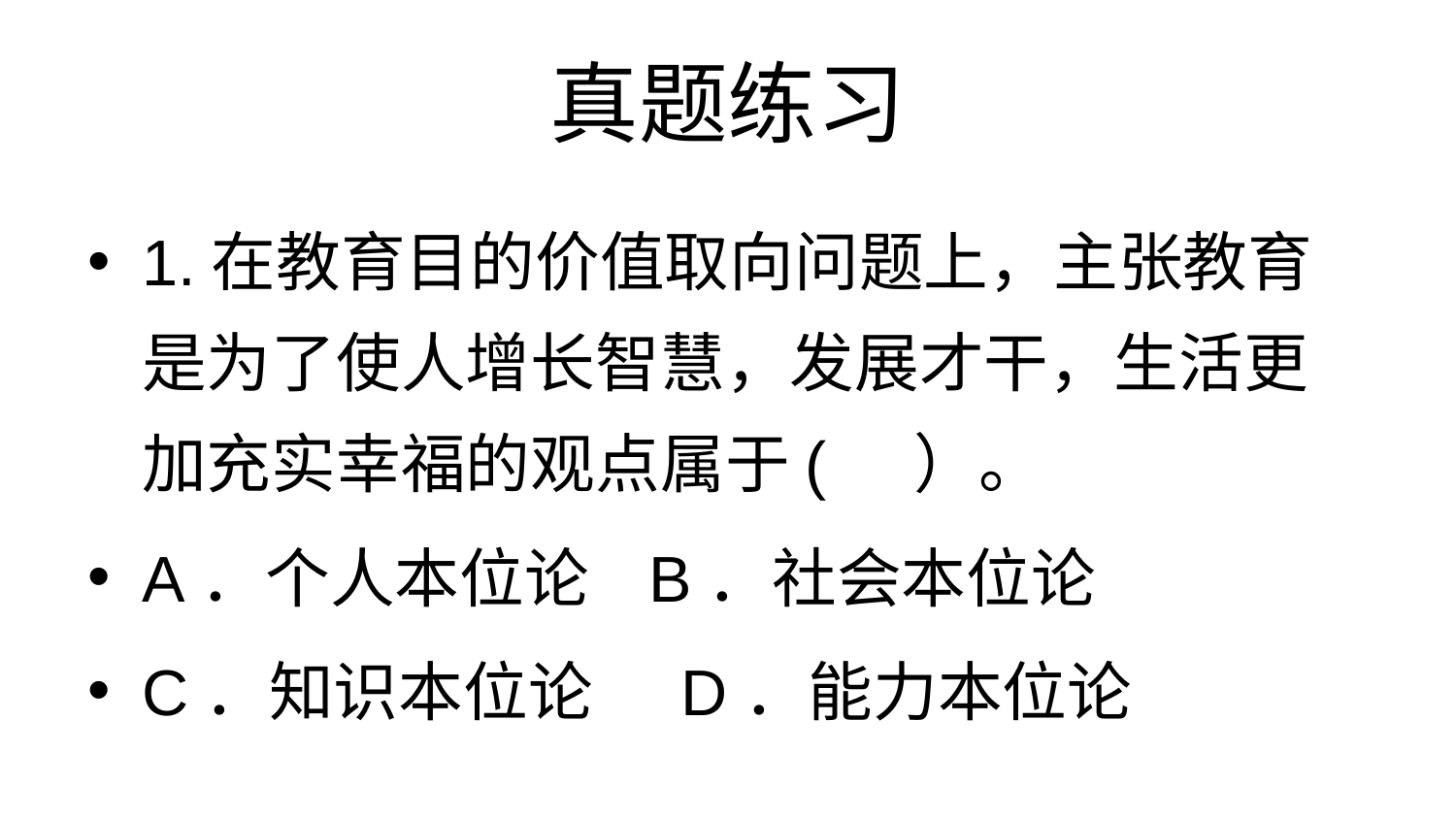

# 真题练习
1.在教育目的价值取向问题上，主张教育是为了使人增长智慧，发展才干，生活更加充实幸福的观点属于(    ）。
A．个人本位论   B．社会本位论
C．知识本位论     D．能力本位论